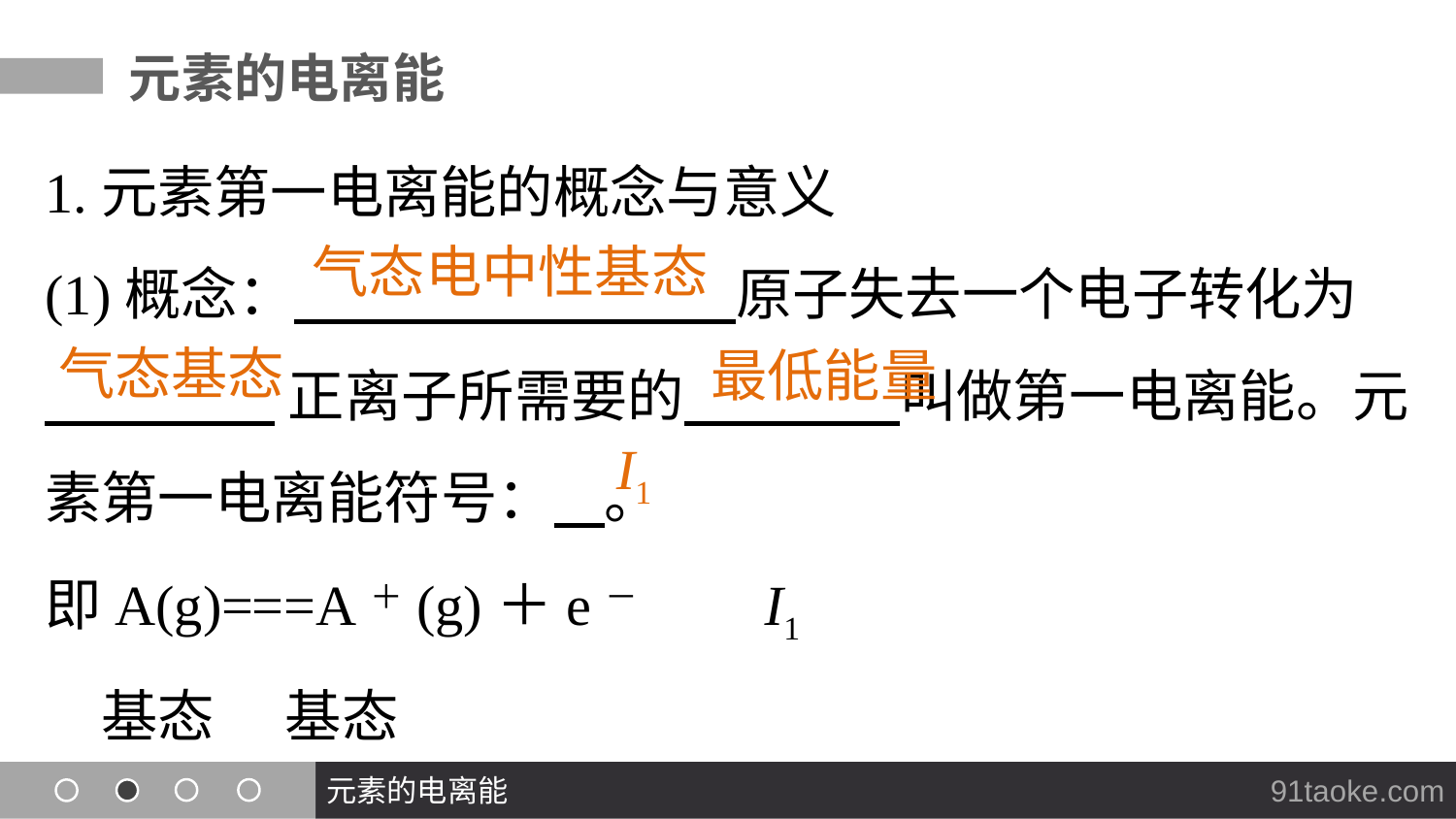

元素的电离能

1.元素第一电离能的概念与意义
(1)概念：                                   原子失去一个电子转化为
                  正离子所需要的                 叫做第一电离能。元素第一电离能符号：    。
即A(g)===A＋(g)＋e－　　I1
　基态　 基态
气态电中性基态
气态基态
最低能量
I1